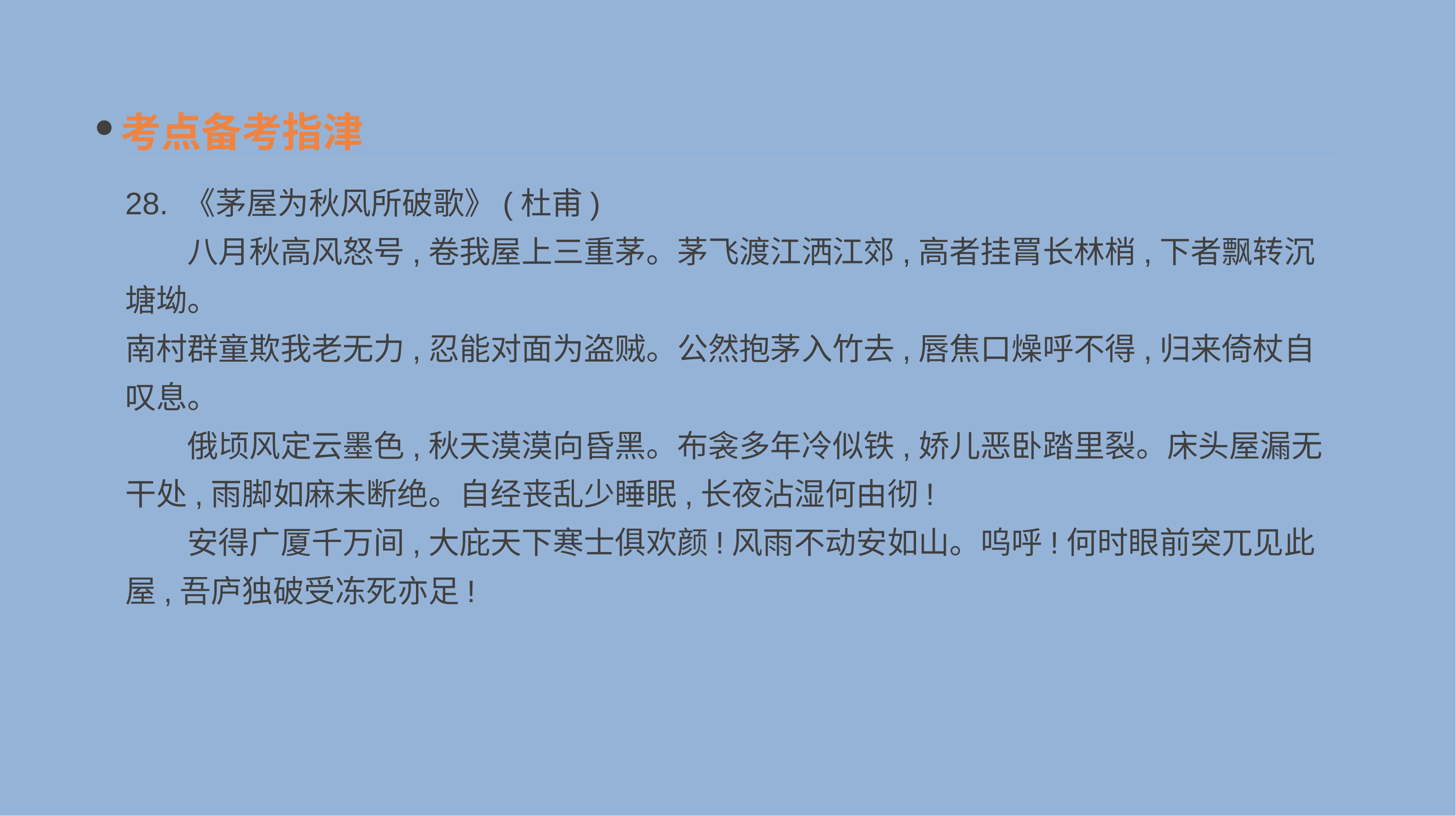

考点备考指津

28. 《茅屋为秋风所破歌》(杜甫)
　　八月秋高风怒号,卷我屋上三重茅。茅飞渡江洒江郊,高者挂罥长林梢,下者飘转沉塘坳。
南村群童欺我老无力,忍能对面为盗贼。公然抱茅入竹去,唇焦口燥呼不得,归来倚杖自叹息。
　　俄顷风定云墨色,秋天漠漠向昏黑。布衾多年冷似铁,娇儿恶卧踏里裂。床头屋漏无干处,雨脚如麻未断绝。自经丧乱少睡眠,长夜沾湿何由彻!
　　安得广厦千万间,大庇天下寒士俱欢颜!风雨不动安如山。呜呼!何时眼前突兀见此屋,吾庐独破受冻死亦足!